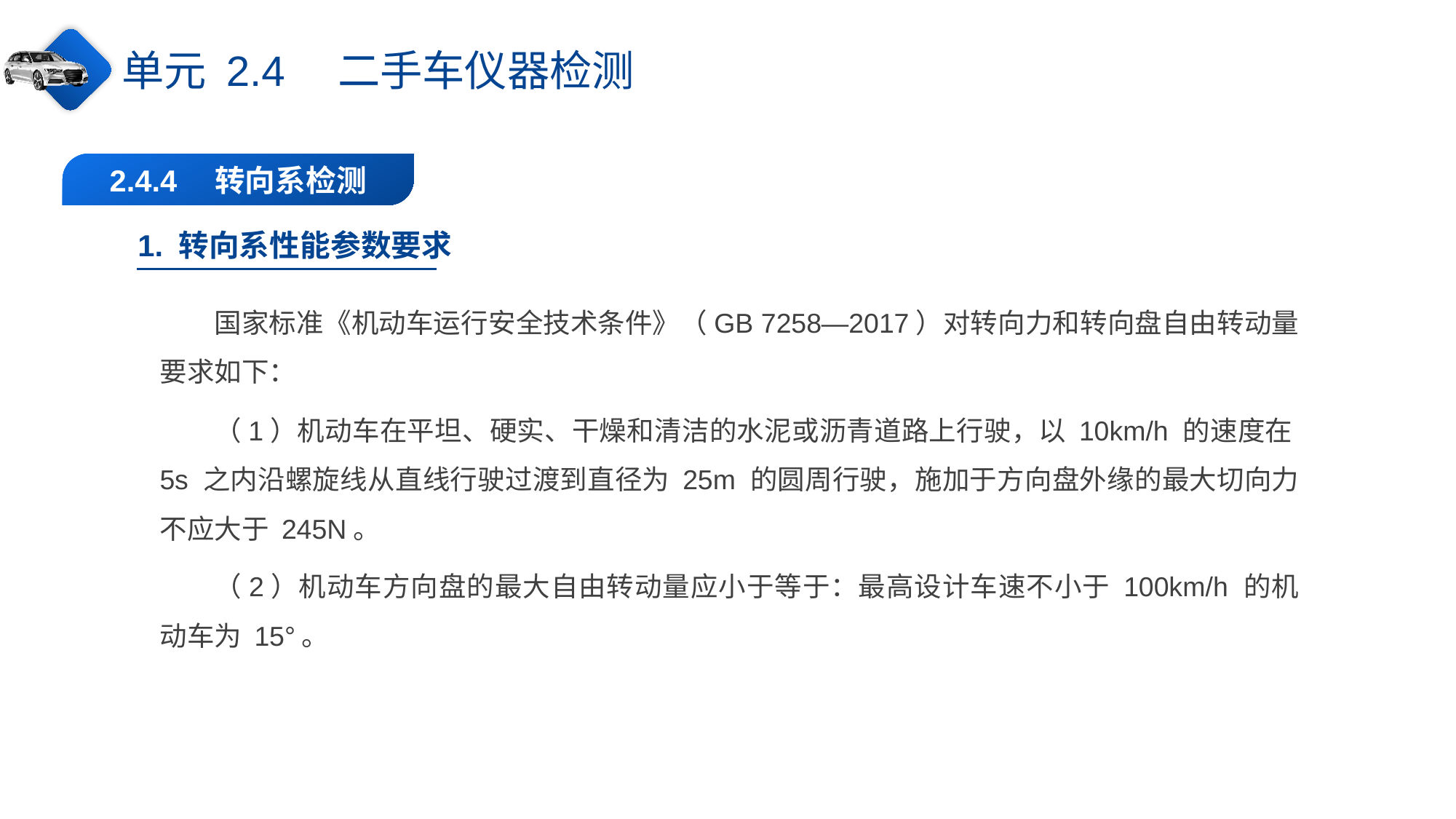

单元 2.4　二手车仪器检测
2.4.4　转向系检测
1. 转向系性能参数要求
国家标准《机动车运行安全技术条件》（GB 7258—2017）对转向力和转向盘自由转动量要求如下：
（1）机动车在平坦、硬实、干燥和清洁的水泥或沥青道路上行驶，以 10km/h 的速度在5s 之内沿螺旋线从直线行驶过渡到直径为 25m 的圆周行驶，施加于方向盘外缘的最大切向力不应大于 245N。
（2）机动车方向盘的最大自由转动量应小于等于：最高设计车速不小于 100km/h 的机动车为 15°。